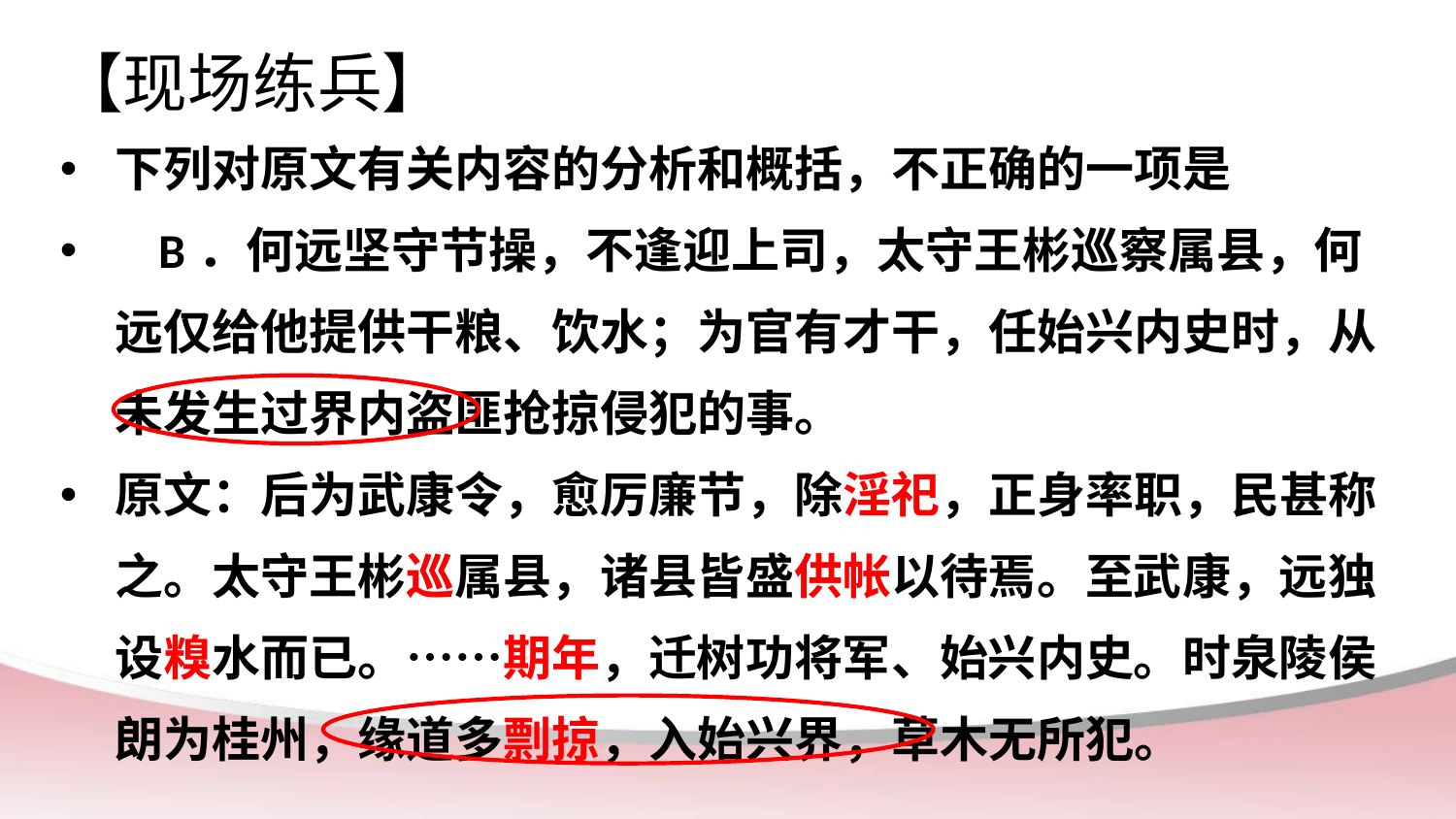

【现场练兵】
下列对原文有关内容的分析和概括，不正确的一项是
    B．何远坚守节操，不逢迎上司，太守王彬巡察属县，何远仅给他提供干粮、饮水；为官有才干，任始兴内史时，从未发生过界内盗匪抢掠侵犯的事。
原文：后为武康令，愈厉廉节，除淫祀，正身率职，民甚称之。太守王彬巡属县，诸县皆盛供帐以待焉。至武康，远独设糗水而已。……期年，迁树功将军、始兴内史。时泉陵侯朗为桂州，缘道多剽掠，入始兴界，草木无所犯。